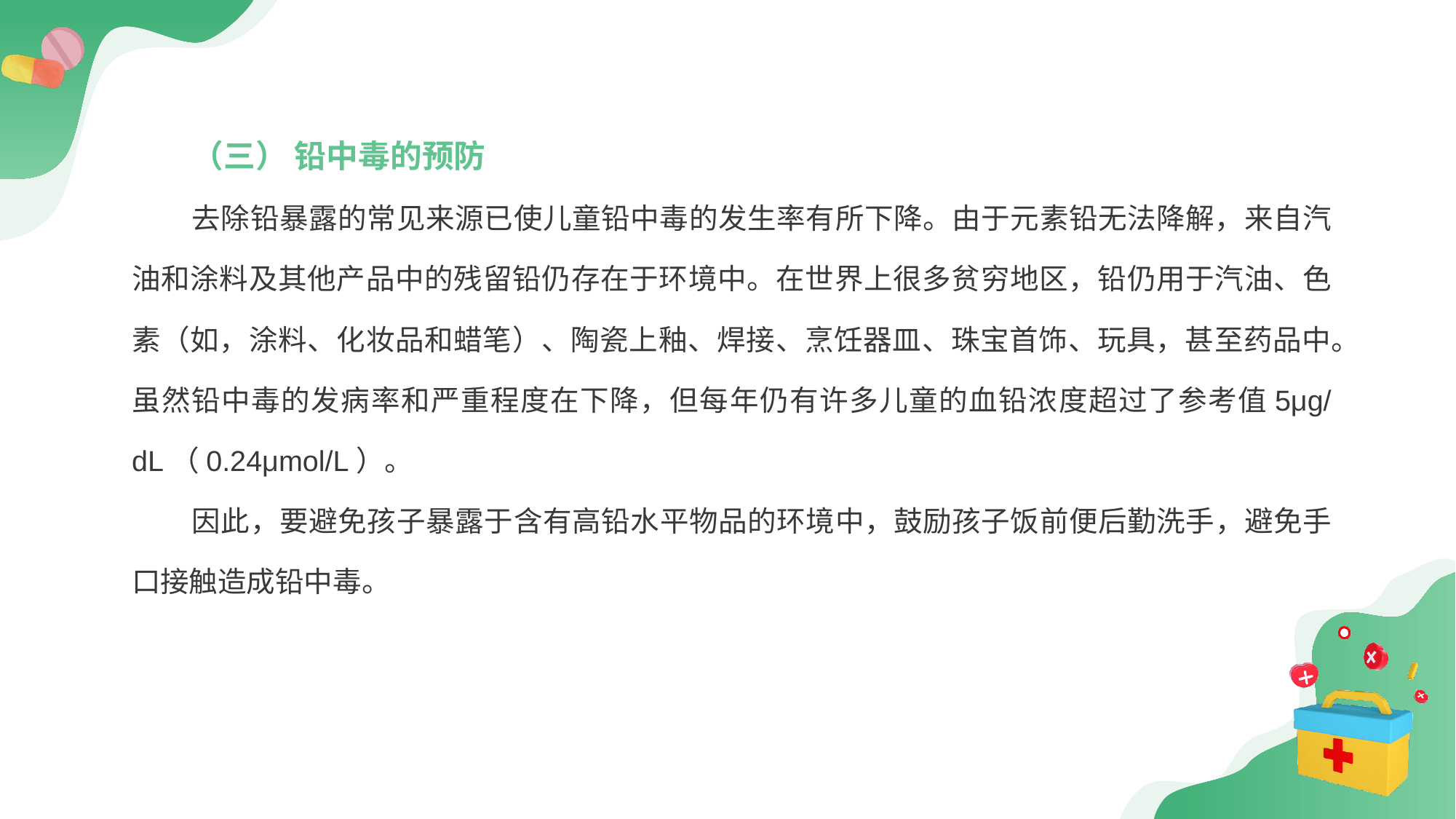

（三） 铅中毒的预防
去除铅暴露的常见来源已使儿童铅中毒的发生率有所下降。由于元素铅无法降解，来自汽油和涂料及其他产品中的残留铅仍存在于环境中。在世界上很多贫穷地区，铅仍用于汽油、色素（如，涂料、化妆品和蜡笔）、陶瓷上釉、焊接、烹饪器皿、珠宝首饰、玩具，甚至药品中。虽然铅中毒的发病率和严重程度在下降，但每年仍有许多儿童的血铅浓度超过了参考值5μg/dL（0.24μmol/L）。
因此，要避免孩子暴露于含有高铅水平物品的环境中，鼓励孩子饭前便后勤洗手，避免手口接触造成铅中毒。